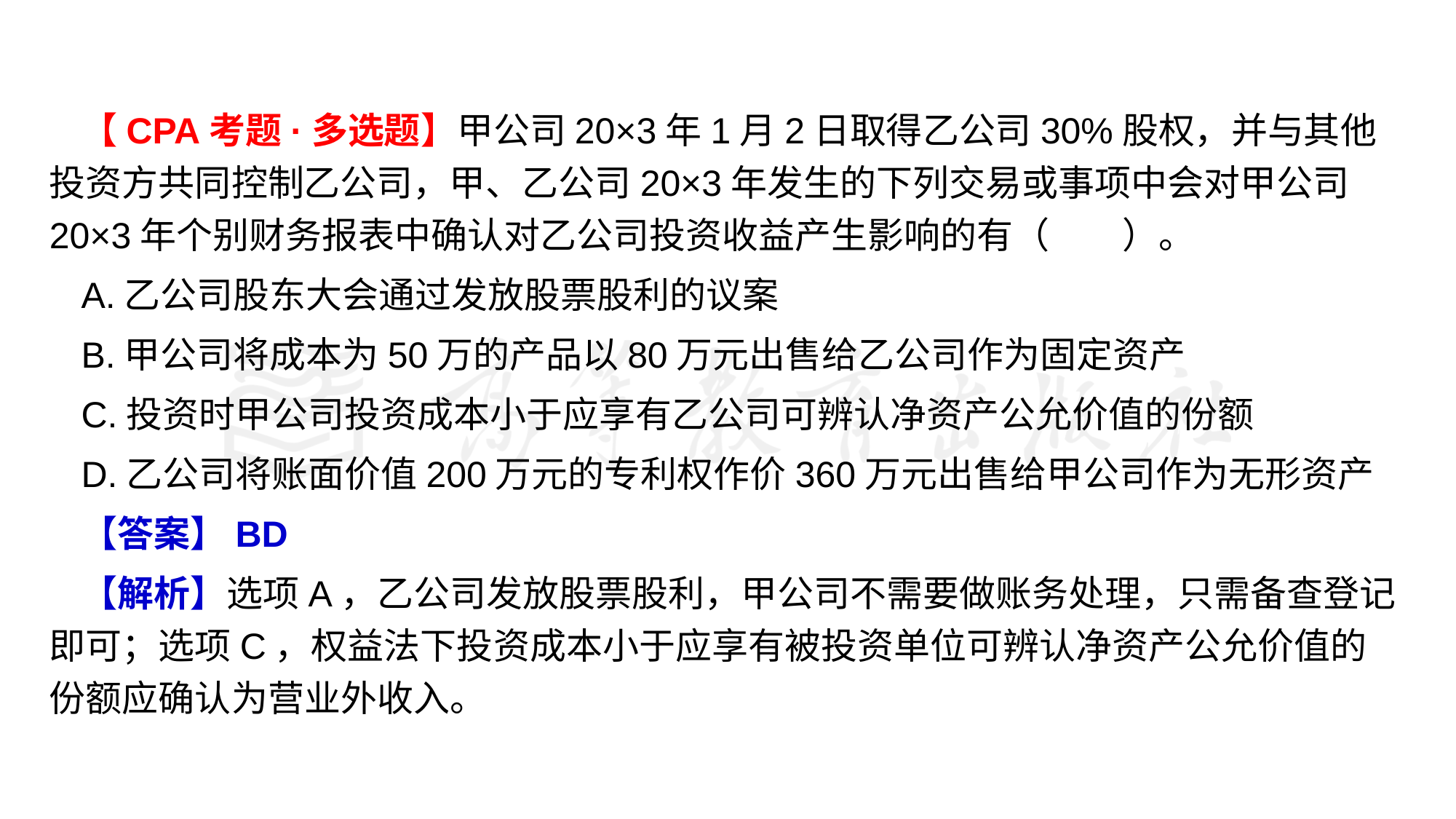

#
【CPA考题·多选题】甲公司20×3年1月2日取得乙公司30%股权，并与其他投资方共同控制乙公司，甲、乙公司20×3年发生的下列交易或事项中会对甲公司20×3年个别财务报表中确认对乙公司投资收益产生影响的有（　　）。
A.乙公司股东大会通过发放股票股利的议案
B.甲公司将成本为50万的产品以80万元出售给乙公司作为固定资产
C.投资时甲公司投资成本小于应享有乙公司可辨认净资产公允价值的份额
D.乙公司将账面价值200万元的专利权作价360万元出售给甲公司作为无形资产
【答案】BD
【解析】选项A，乙公司发放股票股利，甲公司不需要做账务处理，只需备查登记即可；选项C，权益法下投资成本小于应享有被投资单位可辨认净资产公允价值的份额应确认为营业外收入。